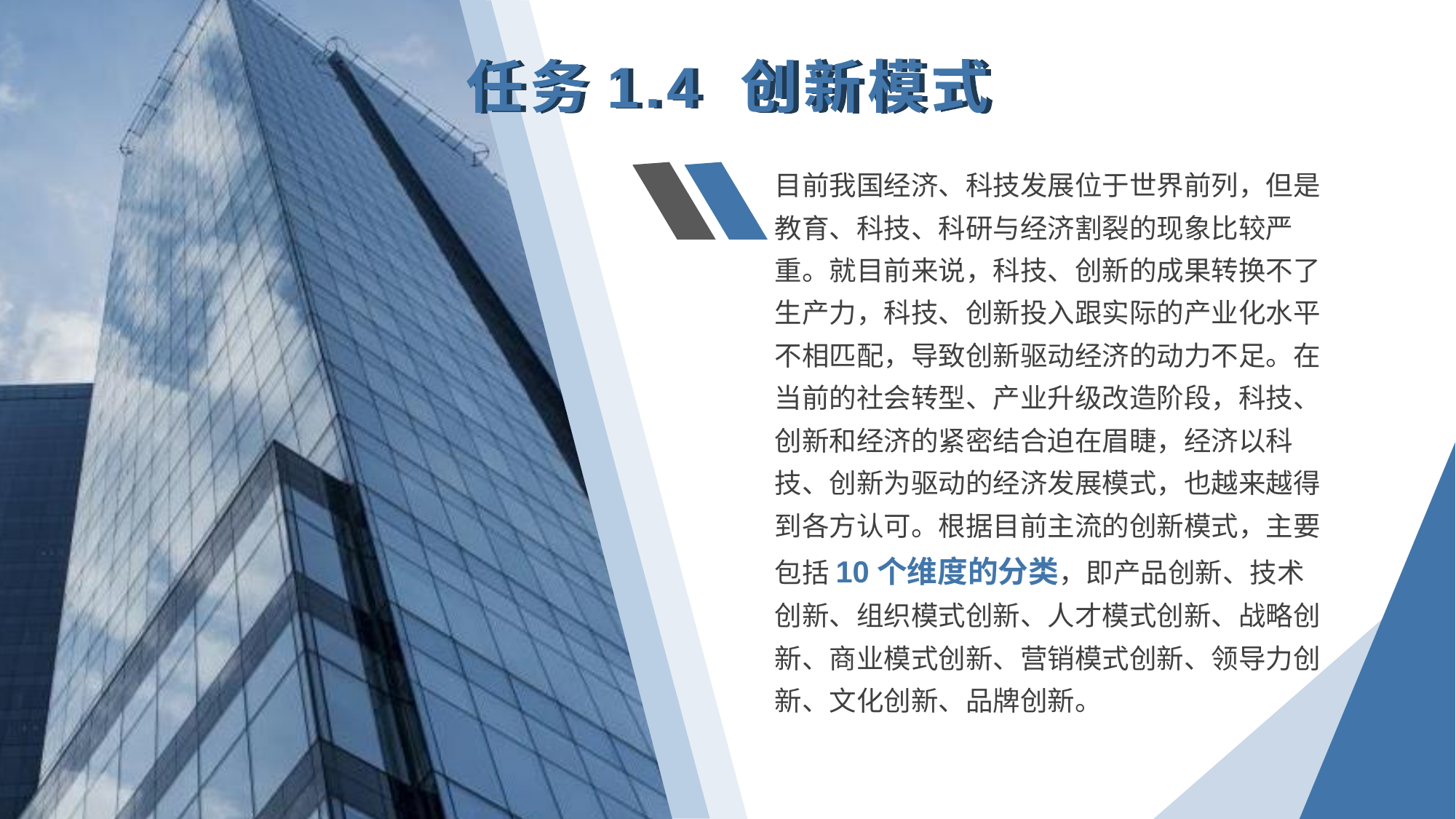

任务1.4 创新模式

目前我国经济、科技发展位于世界前列，但是教育、科技、科研与经济割裂的现象比较严重。就目前来说，科技、创新的成果转换不了生产力，科技、创新投入跟实际的产业化水平不相匹配，导致创新驱动经济的动力不足。在当前的社会转型、产业升级改造阶段，科技、创新和经济的紧密结合迫在眉睫，经济以科技、创新为驱动的经济发展模式，也越来越得到各方认可。根据目前主流的创新模式，主要包括10个维度的分类，即产品创新、技术创新、组织模式创新、人才模式创新、战略创新、商业模式创新、营销模式创新、领导力创新、文化创新、品牌创新。